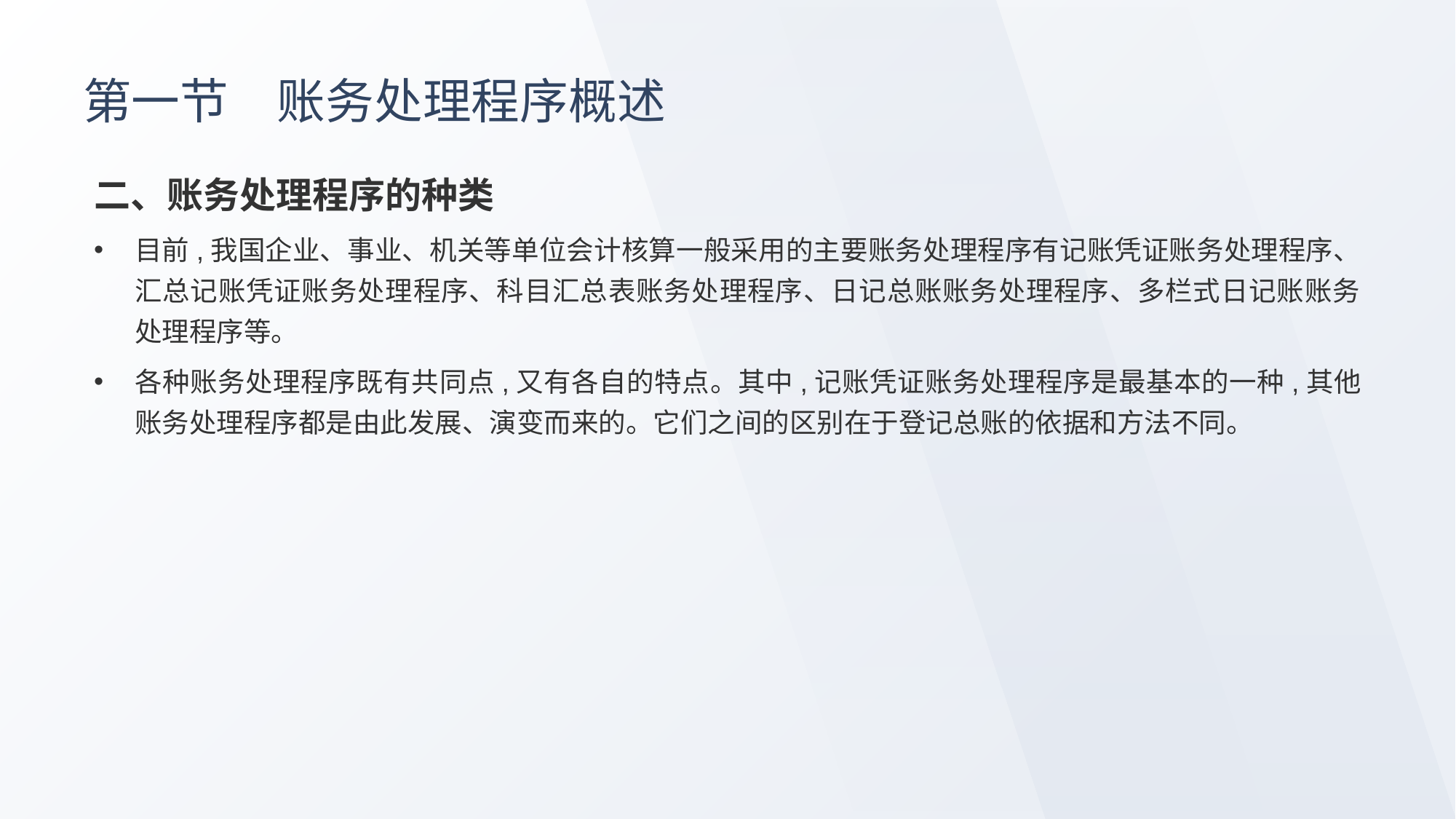

# 第一节　账务处理程序概述
二、账务处理程序的种类
目前,我国企业、事业、机关等单位会计核算一般采用的主要账务处理程序有记账凭证账务处理程序、汇总记账凭证账务处理程序、科目汇总表账务处理程序、日记总账账务处理程序、多栏式日记账账务处理程序等。
各种账务处理程序既有共同点,又有各自的特点。其中,记账凭证账务处理程序是最基本的一种,其他账务处理程序都是由此发展、演变而来的。它们之间的区别在于登记总账的依据和方法不同。